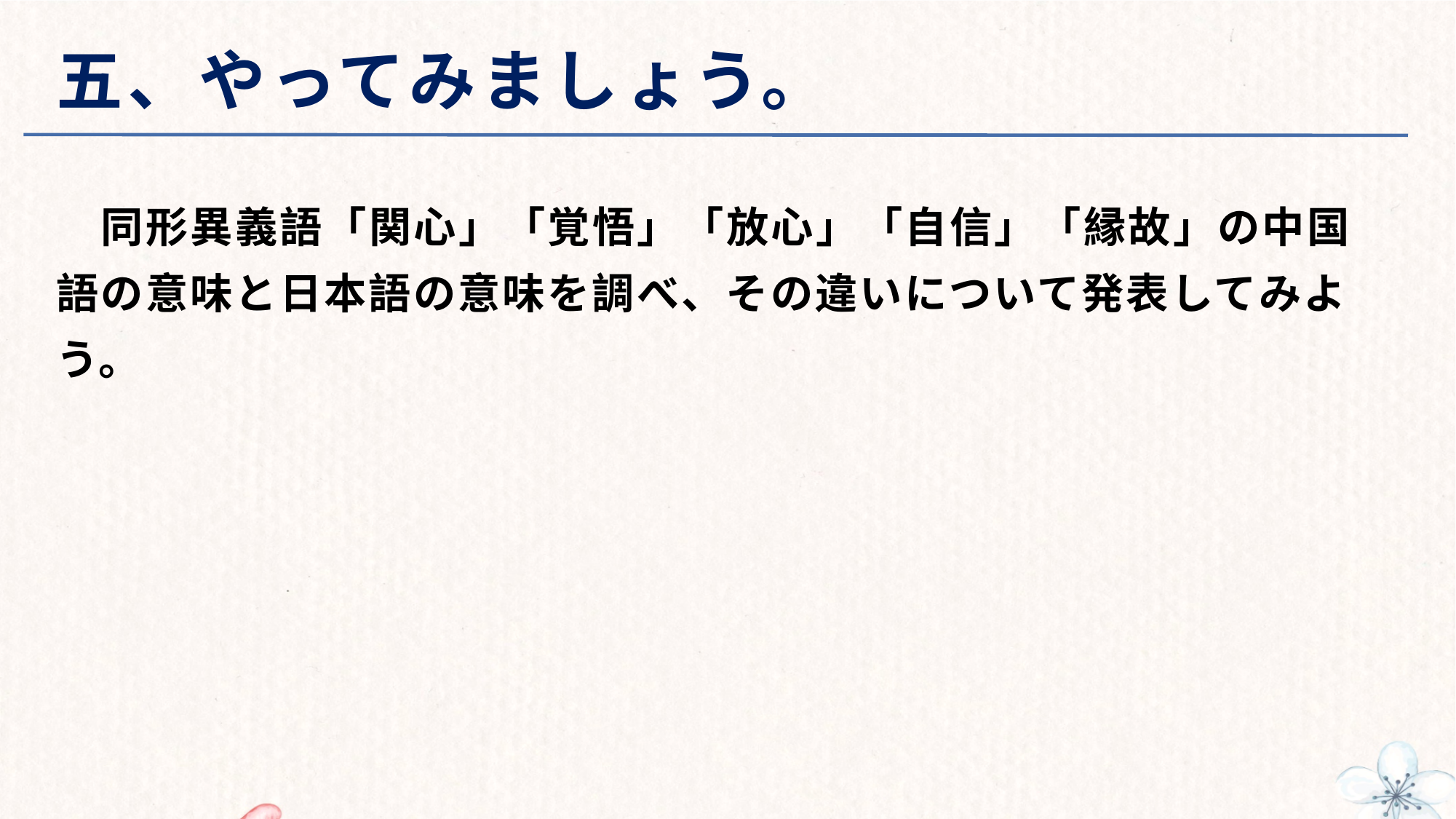

# 五、やってみましょう。
　同形異義語「関心」「覚悟」「放心」「自信」「縁故」の中国語の意味と日本語の意味を調べ、その違いについて発表してみよう。